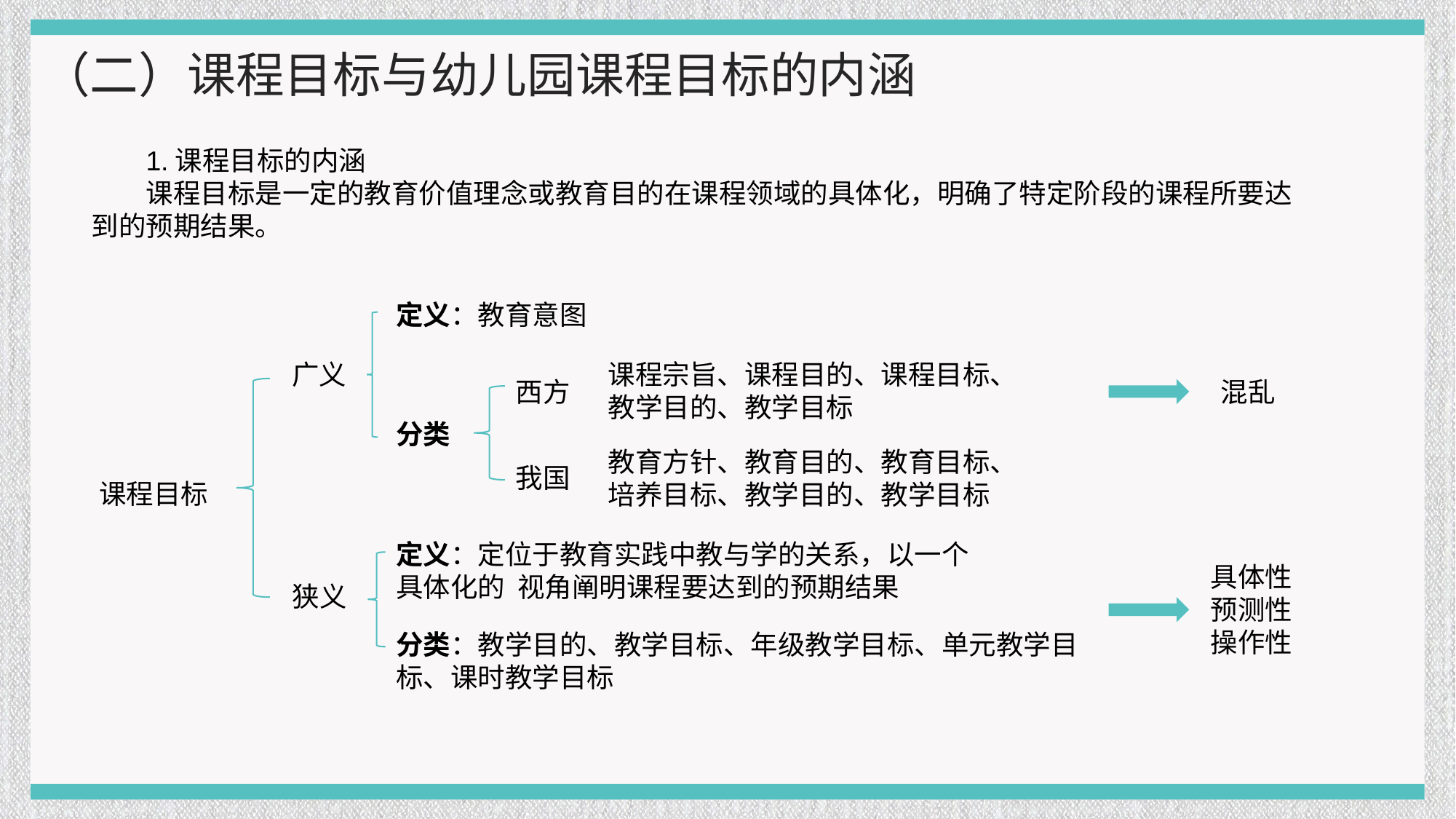

（二）课程目标与幼儿园课程目标的内涵
1.课程目标的内涵
课程目标是一定的教育价值理念或教育目的在课程领域的具体化，明确了特定阶段的课程所要达到的预期结果。
定义：教育意图

广义

课程目标
狭义
课程宗旨、课程目的、课程目标、教学目的、教学目标
西方

教育方针、教育目的、教育目标、培养目标、教学目的、教学目标
我国

分类
定义：定位于教育实践中教与学的关系，以一个具体化的  视角阐明课程要达到的预期结果

具体性
预测性
操作性

分类：教学目的、教学目标、年级教学目标、单元教学目标、课时教学目标
混乱